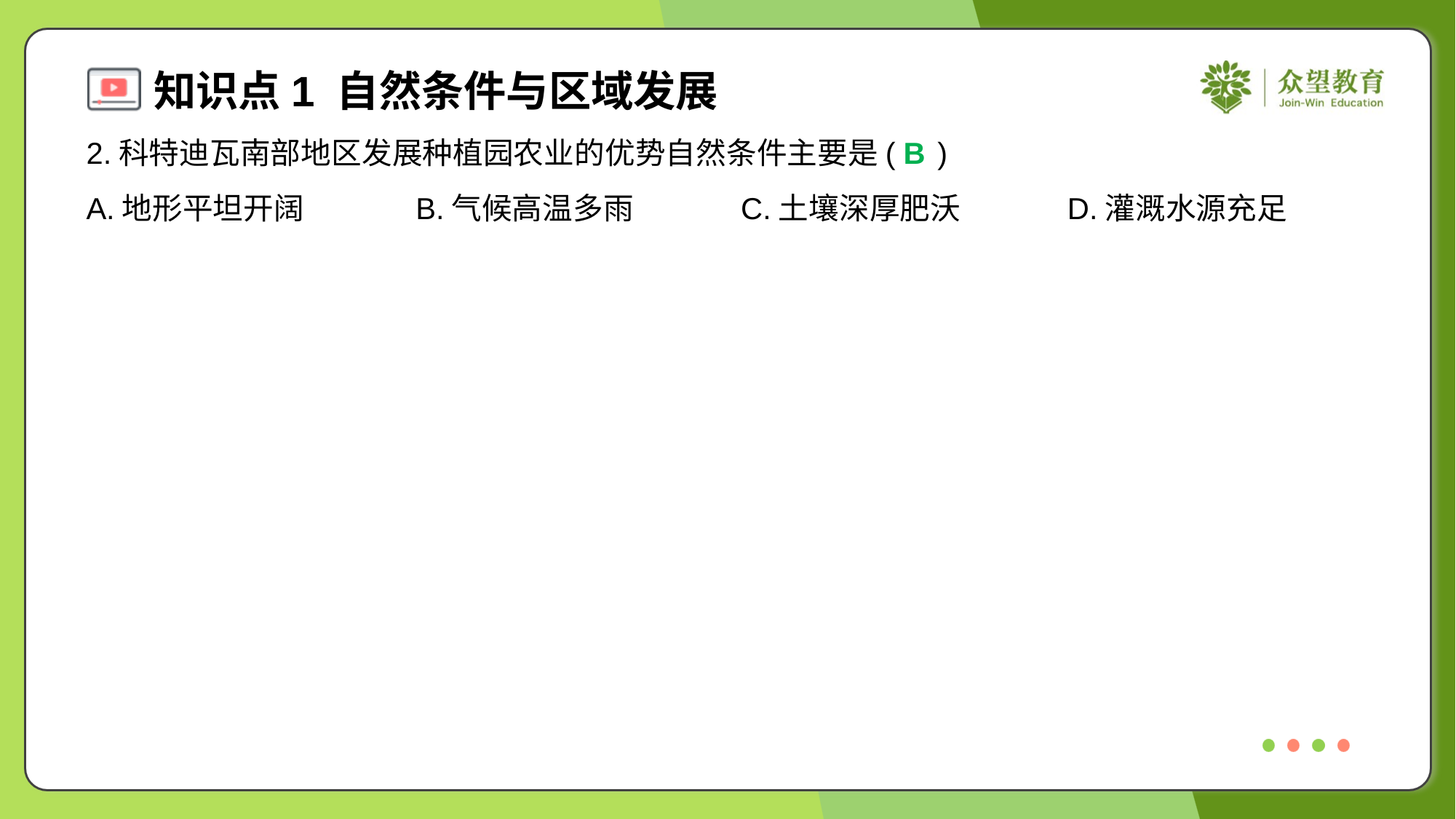

2.科特迪瓦南部地区发展种植园农业的优势自然条件主要是(     )
B
A.地形平坦开阔	B.气候高温多雨	C.土壤深厚肥沃	D.灌溉水源充足